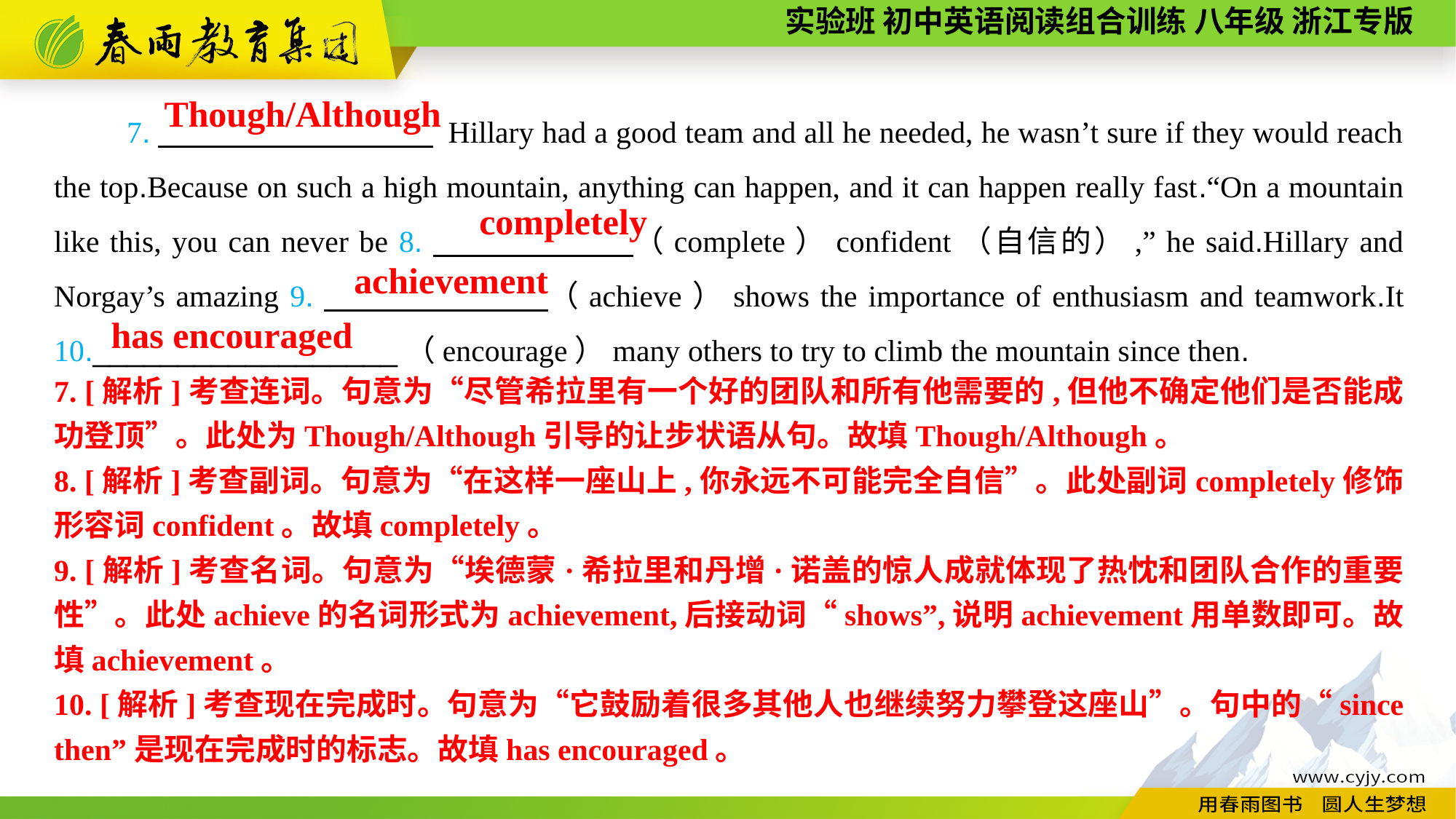

Though/Although
7.　　                     　　 Hillary had a good team and all he needed, he wasn’t sure if they would reach the top.Because on such a high mountain, anything can happen, and it can happen really fast.“On a mountain like this, you can never be 8.　　       　　（complete）confident（自信的）,” he said.Hillary and Norgay’s amazing 9.　　　         　（achieve）shows the importance of enthusiasm and teamwork.It 10.__________________（encourage）many others to try to climb the mountain since then.
completely
achievement
has encouraged
7. [解析]考查连词。句意为“尽管希拉里有一个好的团队和所有他需要的,但他不确定他们是否能成功登顶”。此处为Though/Although引导的让步状语从句。故填Though/Although。
8. [解析]考查副词。句意为“在这样一座山上,你永远不可能完全自信”。此处副词completely修饰形容词confident。故填completely。
9. [解析]考查名词。句意为“埃德蒙·希拉里和丹增·诺盖的惊人成就体现了热忱和团队合作的重要性”。此处achieve的名词形式为achievement,后接动词“shows”,说明achievement用单数即可。故填achievement。
10. [解析]考查现在完成时。句意为“它鼓励着很多其他人也继续努力攀登这座山”。句中的“since then”是现在完成时的标志。故填has encouraged。